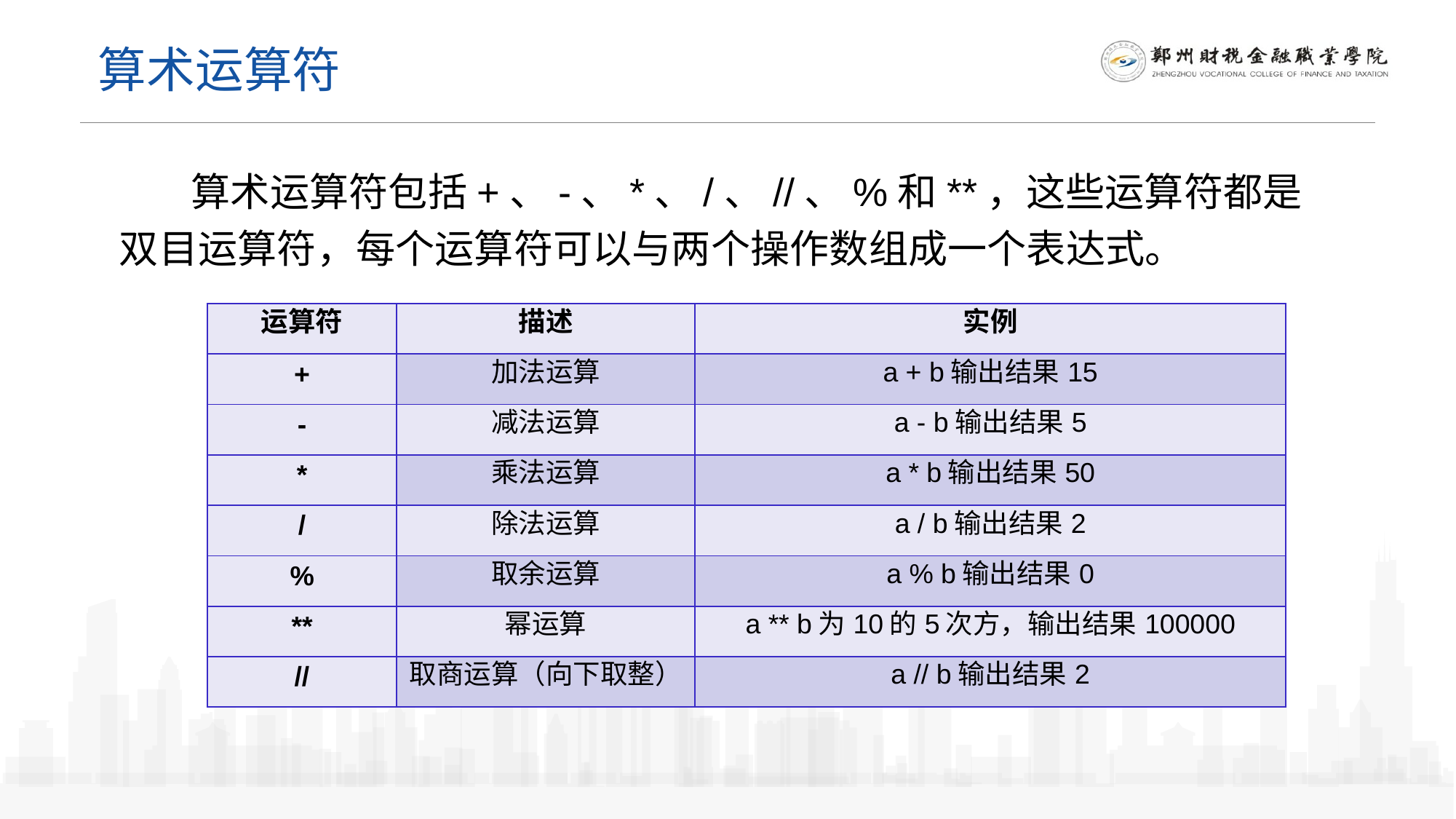

算术运算符
       算术运算符包括+、-、*、/、//、%和**，这些运算符都是双目运算符，每个运算符可以与两个操作数组成一个表达式。
| 运算符 | 描述 | 实例 |
| --- | --- | --- |
| + | 加法运算 | a + b输出结果15 |
| - | 减法运算 | a - b输出结果5 |
| \* | 乘法运算 | a \* b输出结果50 |
| / | 除法运算 | a / b输出结果2 |
| % | 取余运算 | a % b输出结果0 |
| \*\* | 幂运算 | a \*\* b为10的5次方，输出结果100000 |
| // | 取商运算（向下取整） | a // b输出结果2 |